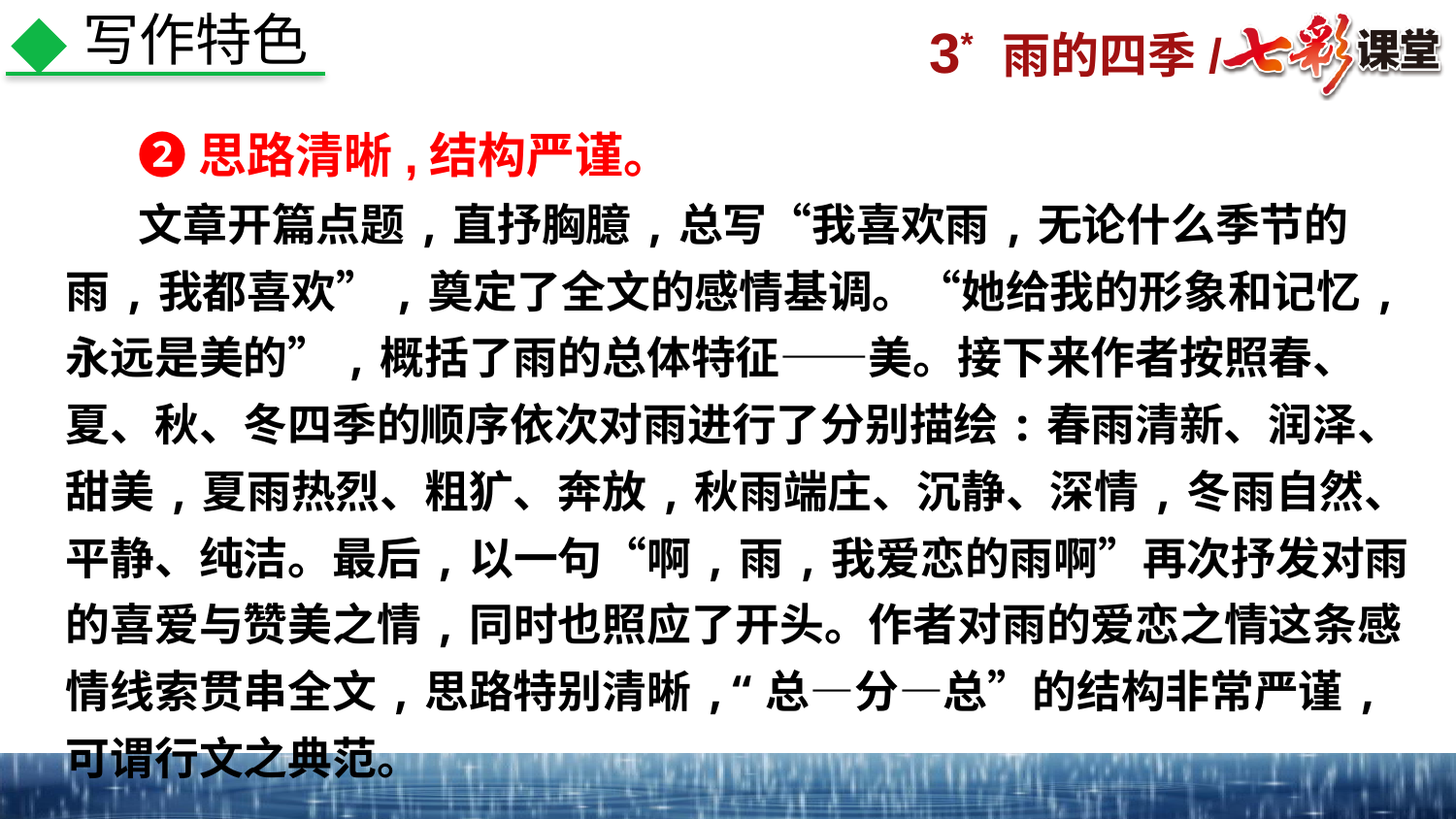

写作特色

❷思路清晰,结构严谨。
文章开篇点题,直抒胸臆,总写“我喜欢雨,无论什么季节的雨,我都喜欢”,奠定了全文的感情基调。“她给我的形象和记忆,永远是美的”,概括了雨的总体特征——美。接下来作者按照春、夏、秋、冬四季的顺序依次对雨进行了分别描绘:春雨清新、润泽、甜美,夏雨热烈、粗犷、奔放,秋雨端庄、沉静、深情,冬雨自然、平静、纯洁。最后,以一句“啊,雨,我爱恋的雨啊”再次抒发对雨的喜爱与赞美之情,同时也照应了开头。作者对雨的爱恋之情这条感情线索贯串全文,思路特别清晰,“总—分—总”的结构非常严谨,可谓行文之典范。